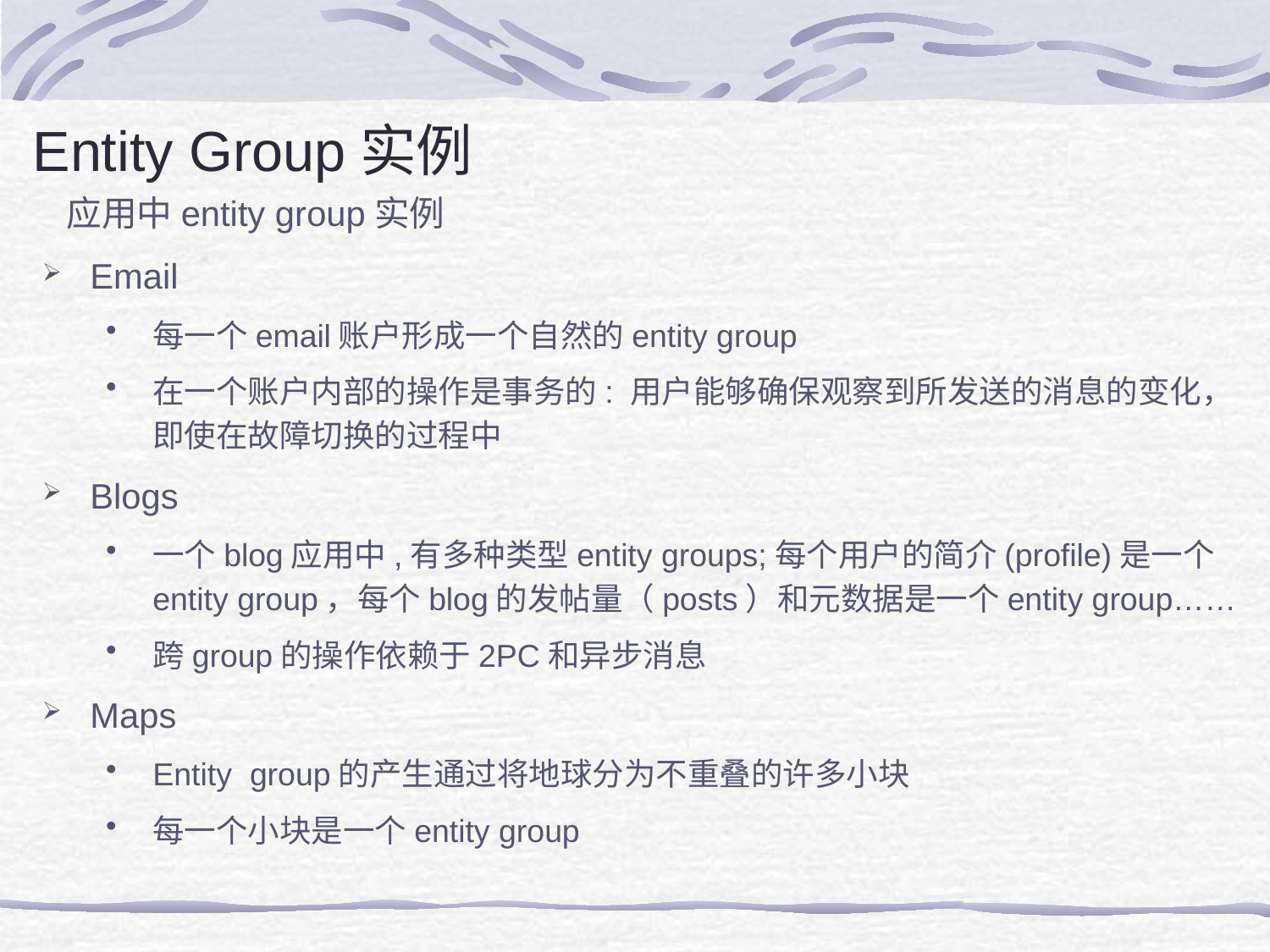

# Entity Group实例
  应用中entity group实例
Email
每一个email账户形成一个自然的entity group
在一个账户内部的操作是事务的: 用户能够确保观察到所发送的消息的变化，即使在故障切换的过程中
Blogs
一个blog应用中,有多种类型entity groups;每个用户的简介(profile)是一个entity group，每个blog的发帖量（posts）和元数据是一个entity group……
跨group的操作依赖于2PC和异步消息
Maps
Entity  group的产生通过将地球分为不重叠的许多小块
每一个小块是一个entity group